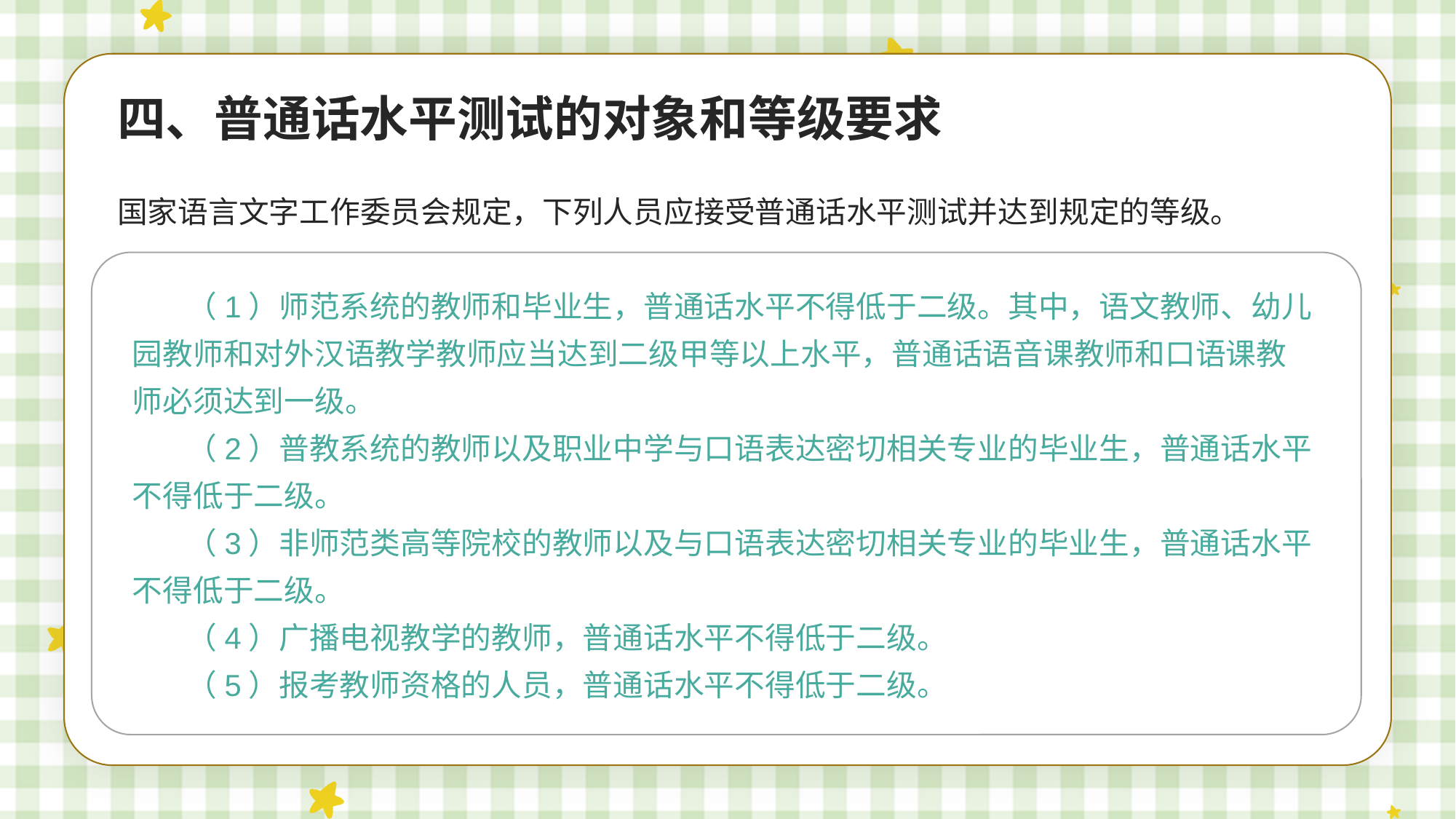

四、普通话水平测试的对象和等级要求
国家语言文字工作委员会规定，下列人员应接受普通话水平测试并达到规定的等级。

（1）师范系统的教师和毕业生，普通话水平不得低于二级。其中，语文教师、幼儿园教师和对外汉语教学教师应当达到二级甲等以上水平，普通话语音课教师和口语课教师必须达到一级。
（2）普教系统的教师以及职业中学与口语表达密切相关专业的毕业生，普通话水平不得低于二级。
（3）非师范类高等院校的教师以及与口语表达密切相关专业的毕业生，普通话水平不得低于二级。
（4）广播电视教学的教师，普通话水平不得低于二级。
（5）报考教师资格的人员，普通话水平不得低于二级。